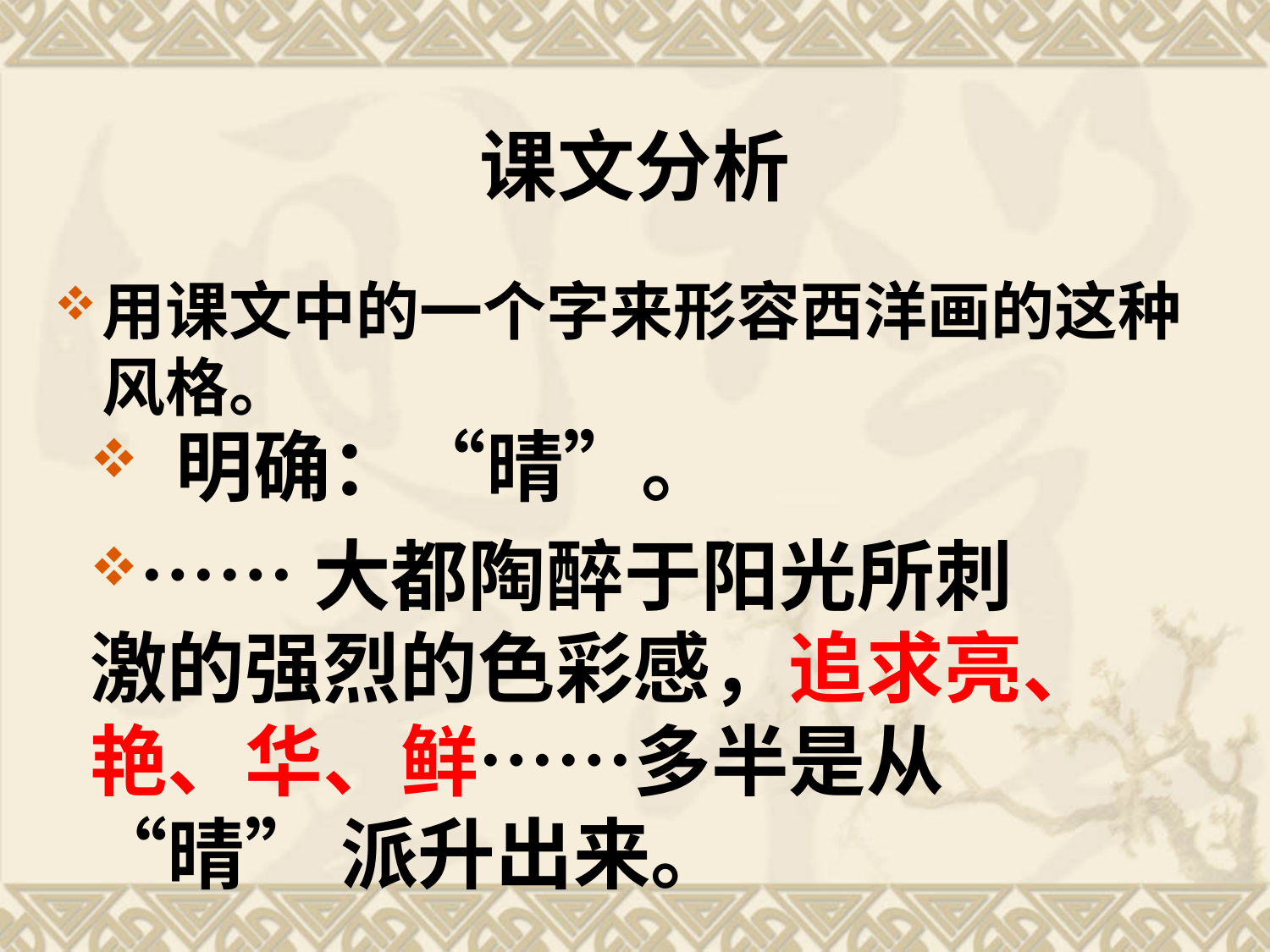

# 课文分析
用课文中的一个字来形容西洋画的这种风格。
 明确：“晴”。
……大都陶醉于阳光所刺激的强烈的色彩感，追求亮、艳、华、鲜……多半是从“晴” 派升出来。